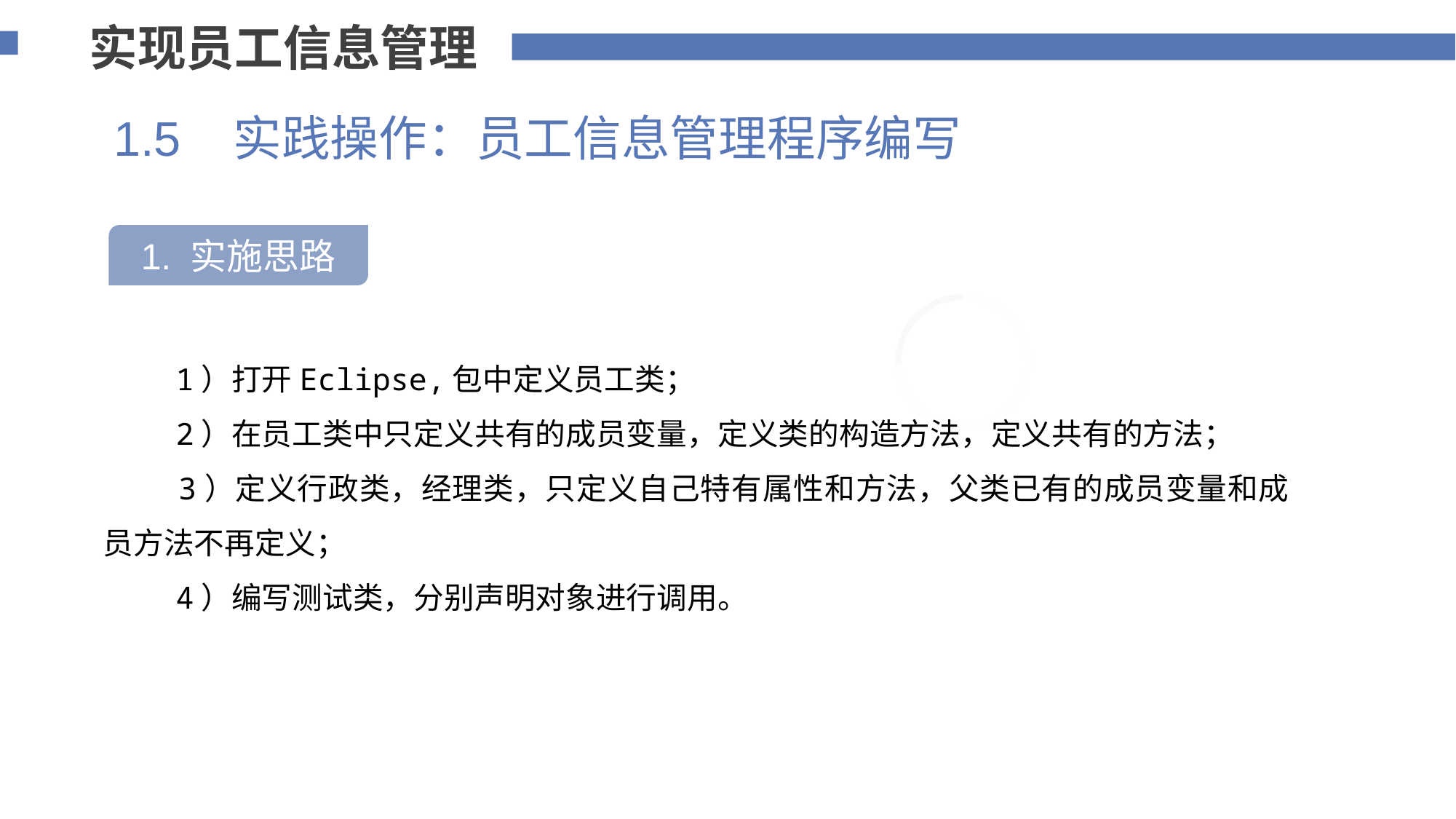

实现员工信息管理

1.5   实践操作：员工信息管理程序编写
1. 实施思路

75%
    1）打开Eclipse,包中定义员工类；
    2）在员工类中只定义共有的成员变量，定义类的构造方法，定义共有的方法；
    3）定义行政类，经理类，只定义自己特有属性和方法，父类已有的成员变量和成员方法不再定义；
    4）编写测试类，分别声明对象进行调用。